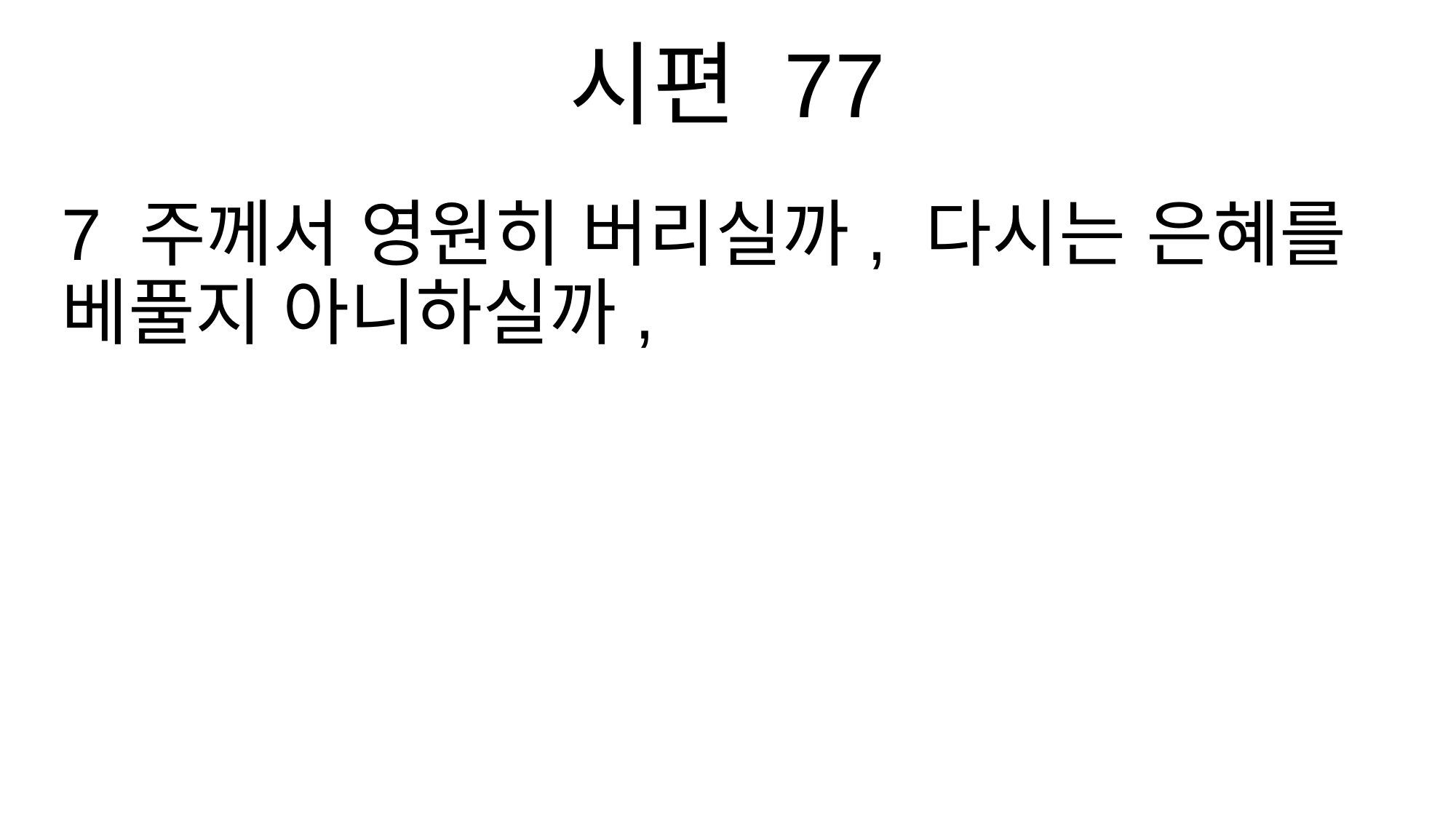

시편 77
7 주께서 영원히 버리실까, 다시는 은혜를 베풀지 아니하실까,